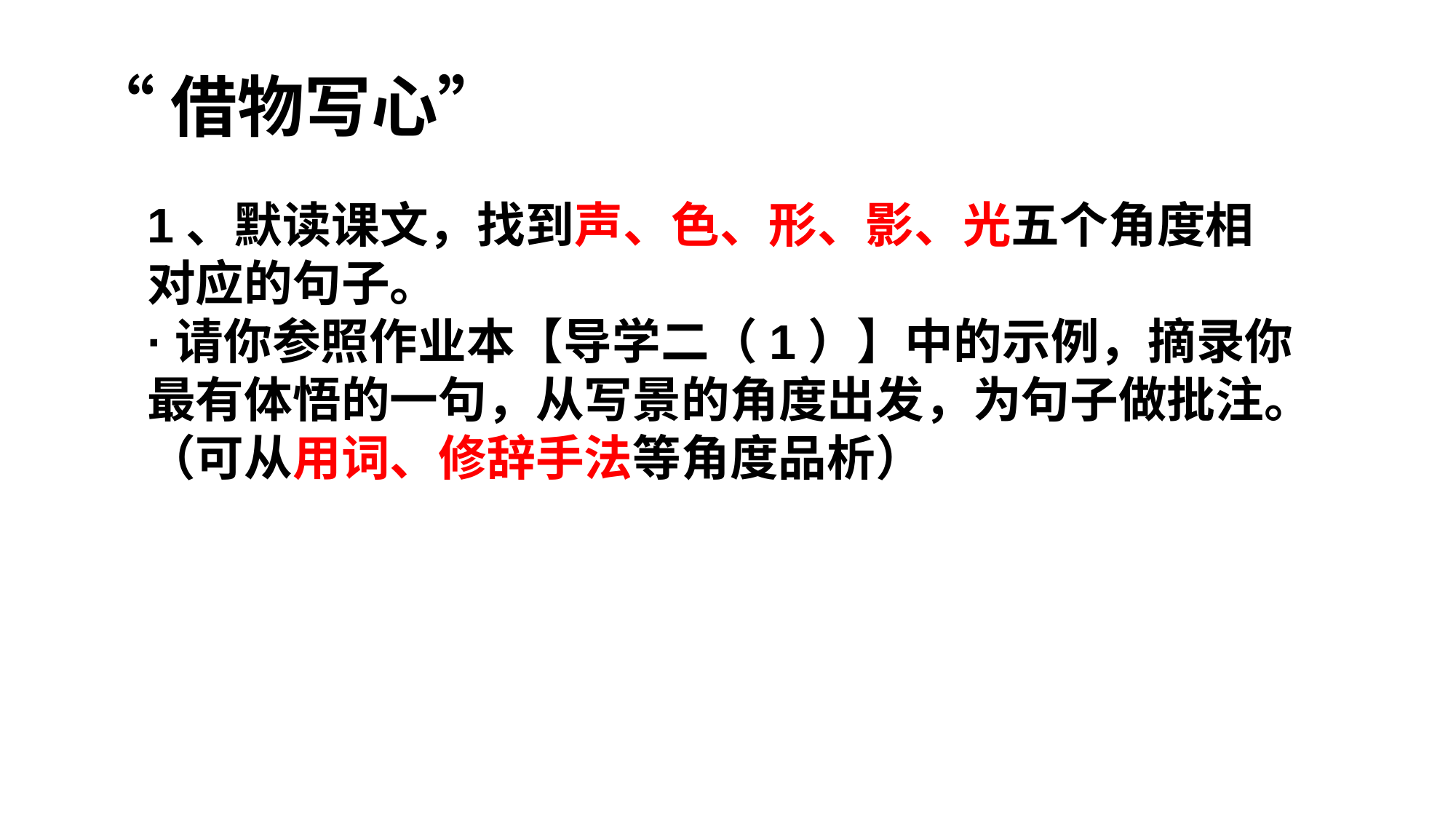

# “借物写心”
1、默读课文，找到声、色、形、影、光五个角度相对应的句子。
·请你参照作业本【导学二（1）】中的示例，摘录你最有体悟的一句，从写景的角度出发，为句子做批注。（可从用词、修辞手法等角度品析）